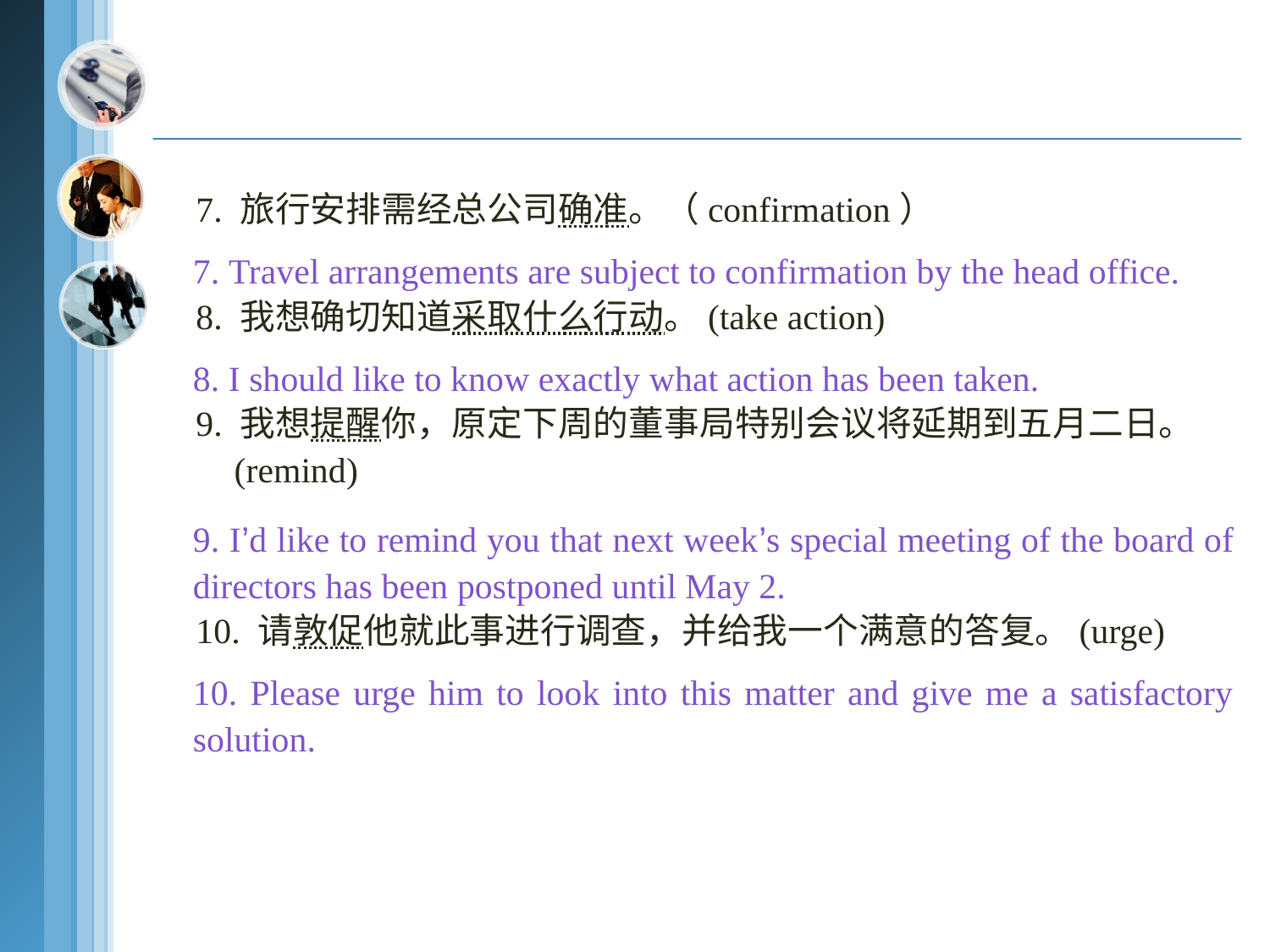

#
7. 旅行安排需经总公司确准。（confirmation）

8. 我想确切知道采取什么行动。(take action)

9. 我想提醒你，原定下周的董事局特别会议将延期到五月二日。(remind)

10. 请敦促他就此事进行调查，并给我一个满意的答复。(urge)

7. Travel arrangements are subject to confirmation by the head office.

8. I should like to know exactly what action has been taken.

9. I’d like to remind you that next week’s special meeting of the board of directors has been postponed until May 2.

10. Please urge him to look into this matter and give me a satisfactory solution.